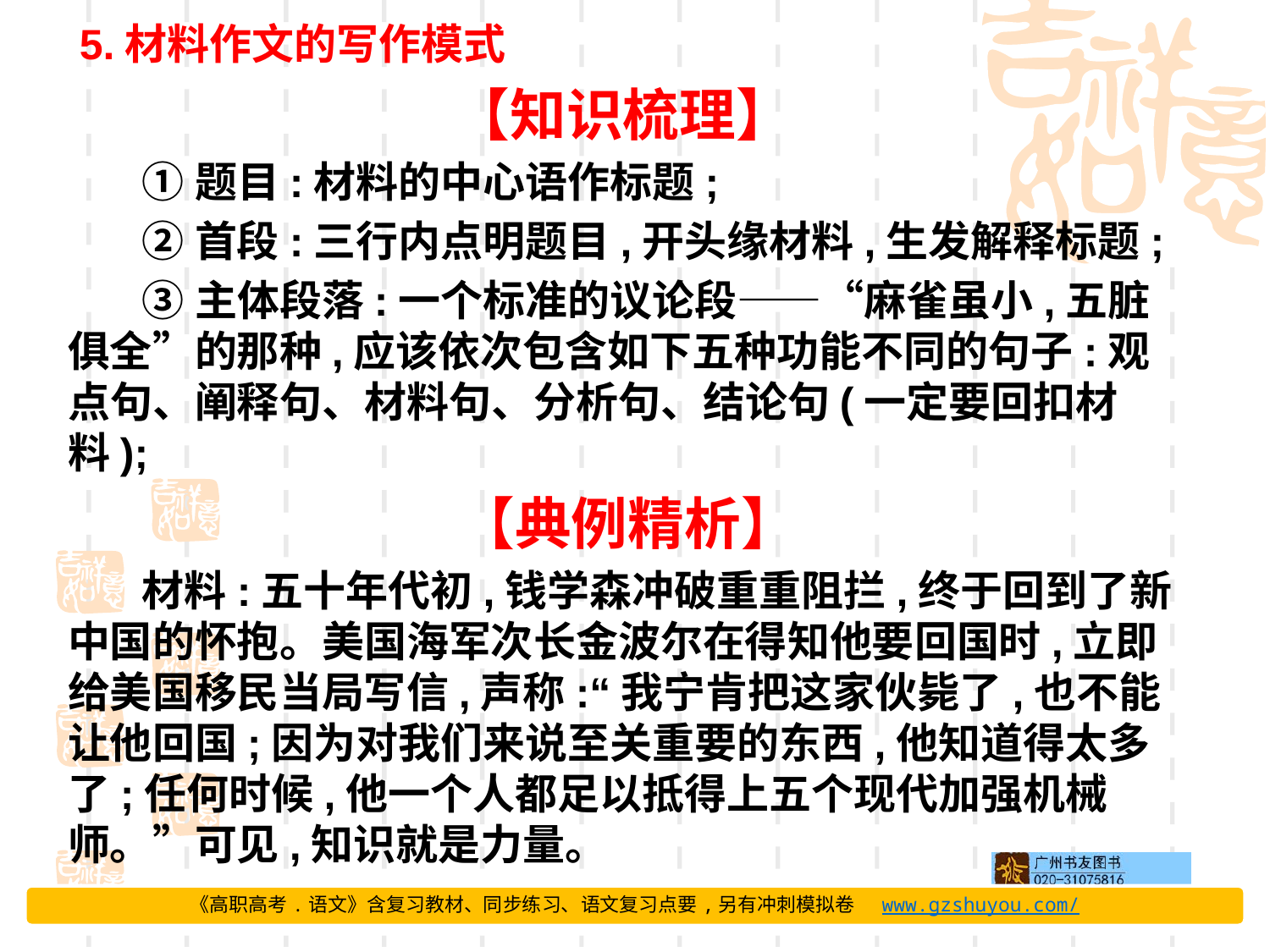

5.材料作文的写作模式
【知识梳理】
①题目:材料的中心语作标题;
②首段:三行内点明题目,开头缘材料,生发解释标题;
③主体段落:一个标准的议论段——“麻雀虽小,五脏俱全”的那种,应该依次包含如下五种功能不同的句子:观点句、阐释句、材料句、分析句、结论句(一定要回扣材料);
【典例精析】
材料:五十年代初,钱学森冲破重重阻拦,终于回到了新中国的怀抱。美国海军次长金波尔在得知他要回国时,立即给美国移民当局写信,声称:“我宁肯把这家伙毙了,也不能让他回国;因为对我们来说至关重要的东西,他知道得太多了;任何时候,他一个人都足以抵得上五个现代加强机械师。”可见,知识就是力量。